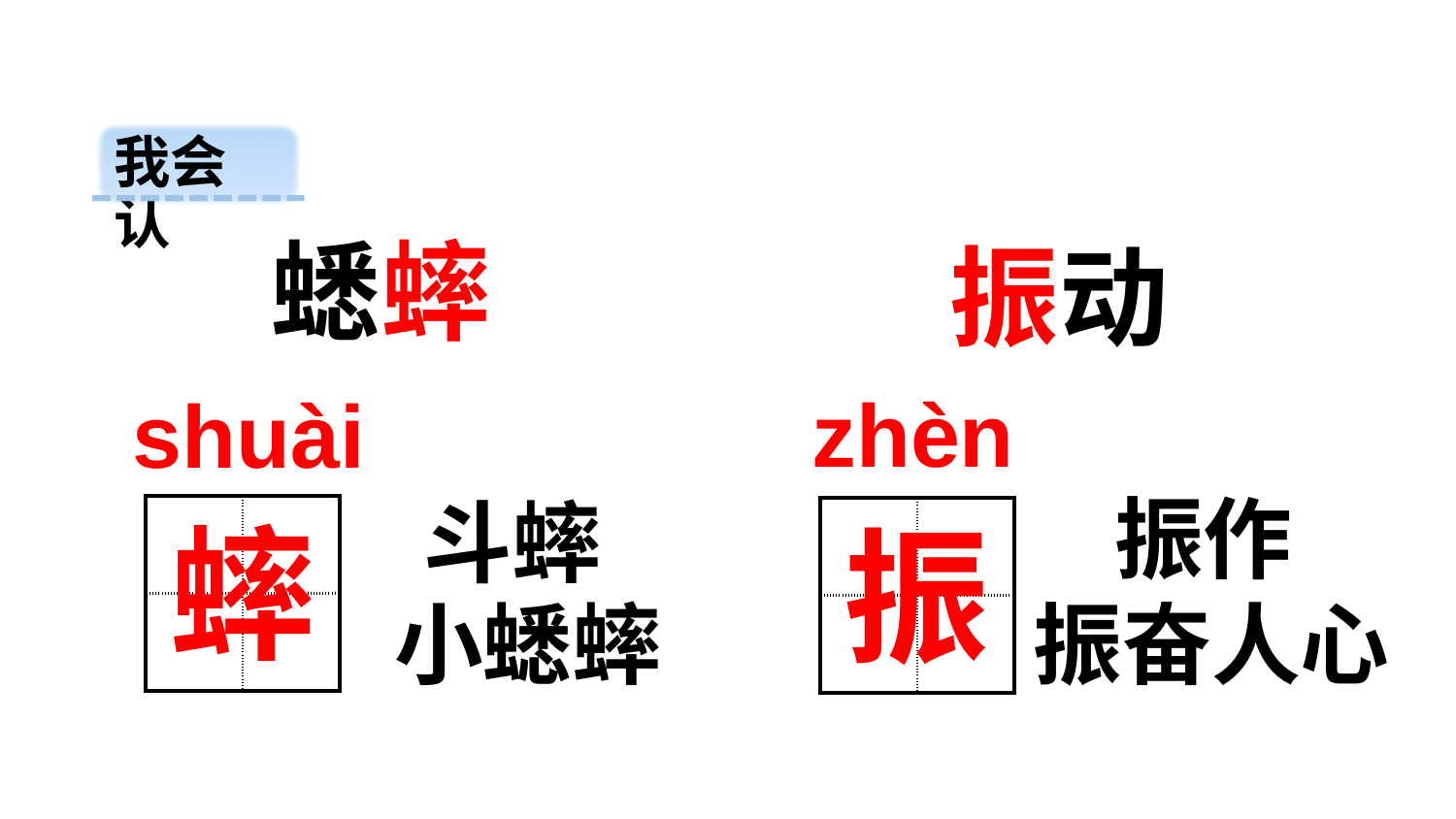

我会认

蟋蟀
振动
zhèn
shuài
振作
 斗蟀
|  |  |
| --- | --- |
|  |  |
蟀
|  |  |
| --- | --- |
|  |  |
振
振奋人心
 小蟋蟀